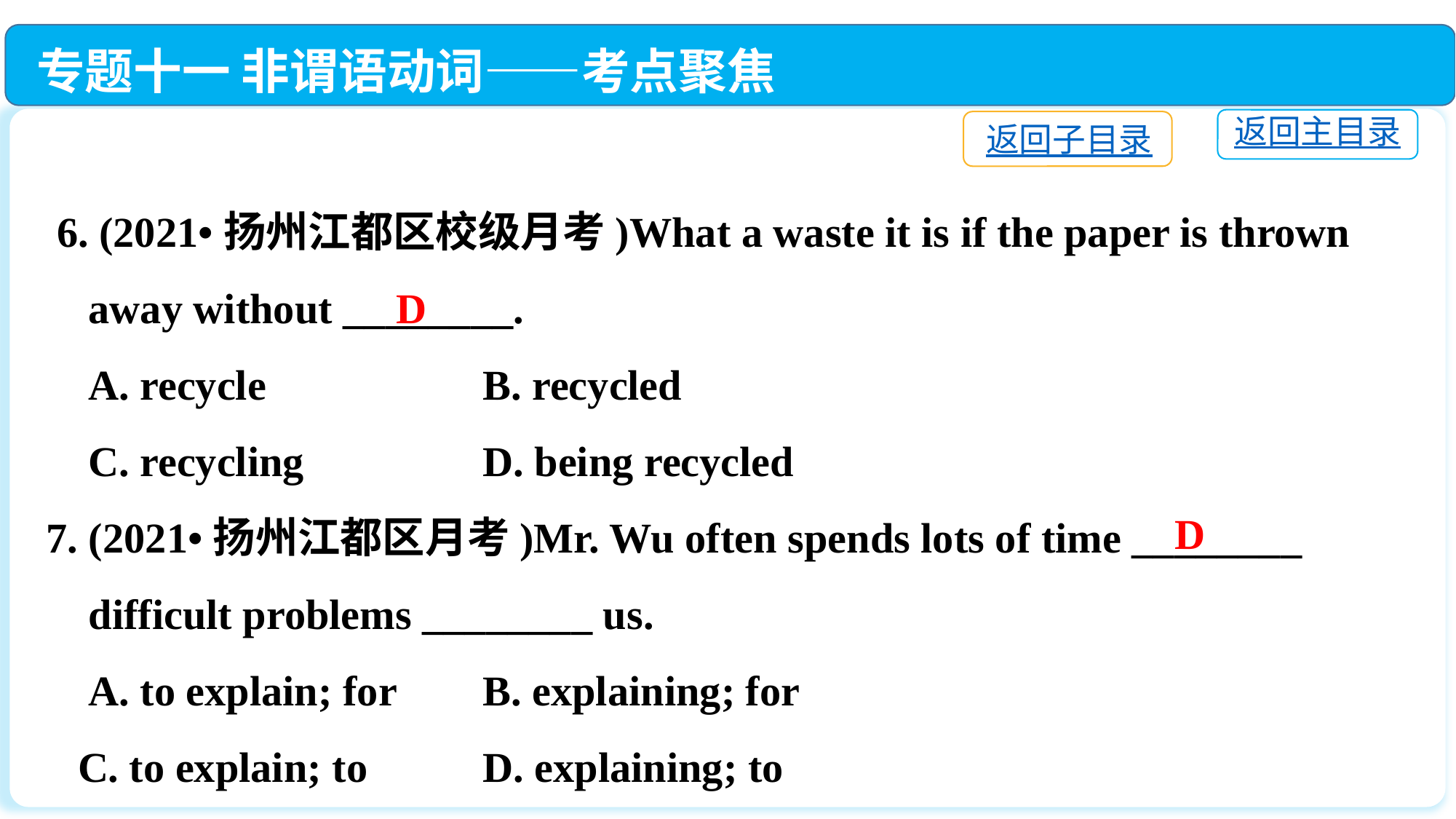

专题十一 非谓语动词——考点聚焦

返回主目录

返回子目录
 6. (2021•扬州江都区校级月考)What a waste it is if the paper is thrown
    away without ________.
    A. recycle		B. recycled
    C. recycling		D. being recycled
7. (2021•扬州江都区月考)Mr. Wu often spends lots of time ________
    difficult problems ________ us.
    A. to explain; for	B. explaining; for
   C. to explain; to		D. explaining; to

D
 D